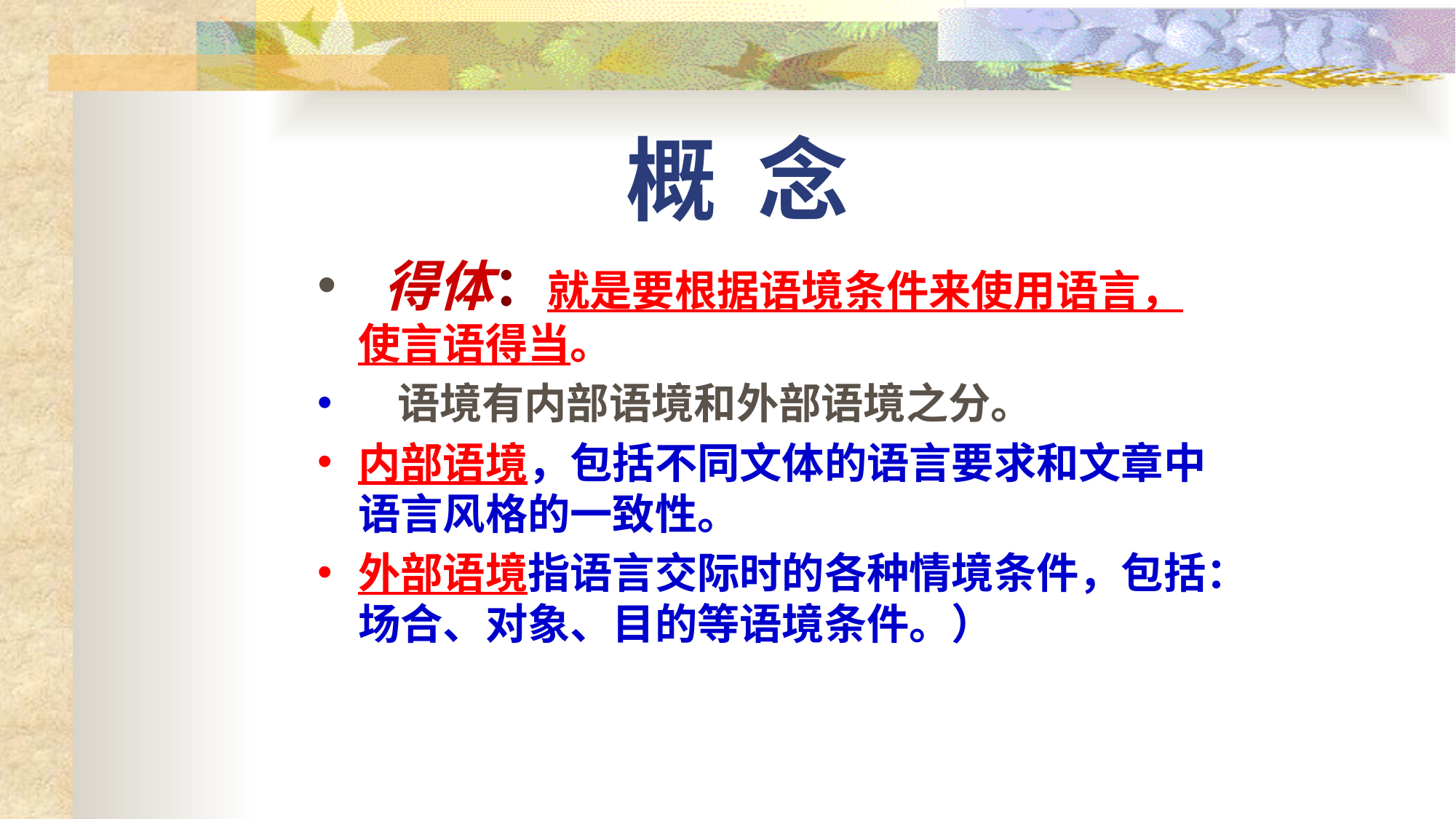

概  念
 得体：就是要根据语境条件来使用语言，使言语得当。
   语境有内部语境和外部语境之分。
内部语境，包括不同文体的语言要求和文章中语言风格的一致性。
外部语境指语言交际时的各种情境条件，包括：场合、对象、目的等语境条件。）